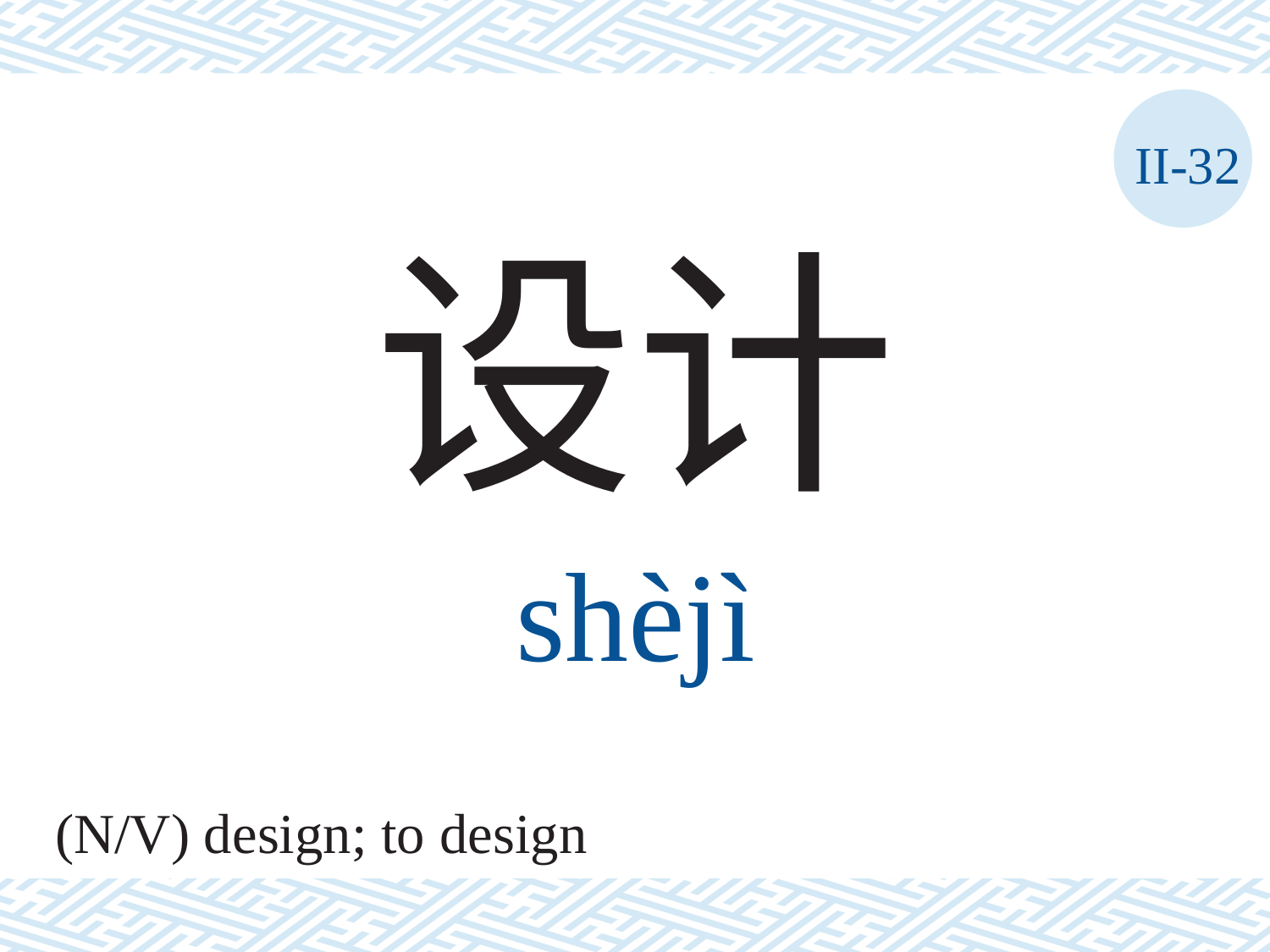

II-32
设计
shèjì
(N/V) design; to design